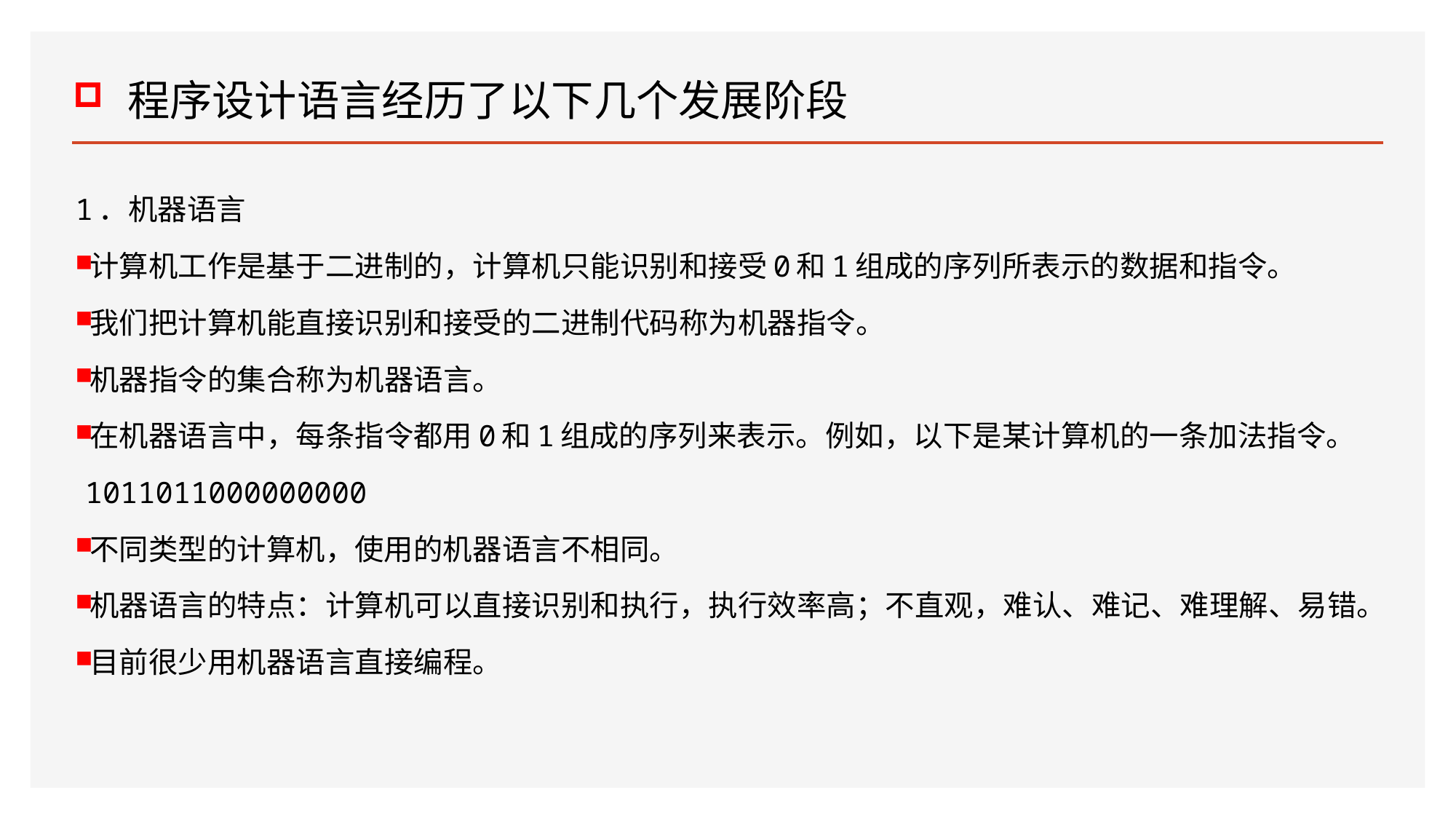

# 程序设计语言经历了以下几个发展阶段
1．机器语言
计算机工作是基于二进制的，计算机只能识别和接受0和1组成的序列所表示的数据和指令。
我们把计算机能直接识别和接受的二进制代码称为机器指令。
机器指令的集合称为机器语言。
在机器语言中，每条指令都用0和1组成的序列来表示。例如，以下是某计算机的一条加法指令。1011011000000000
不同类型的计算机，使用的机器语言不相同。
机器语言的特点：计算机可以直接识别和执行，执行效率高；不直观，难认、难记、难理解、易错。
目前很少用机器语言直接编程。